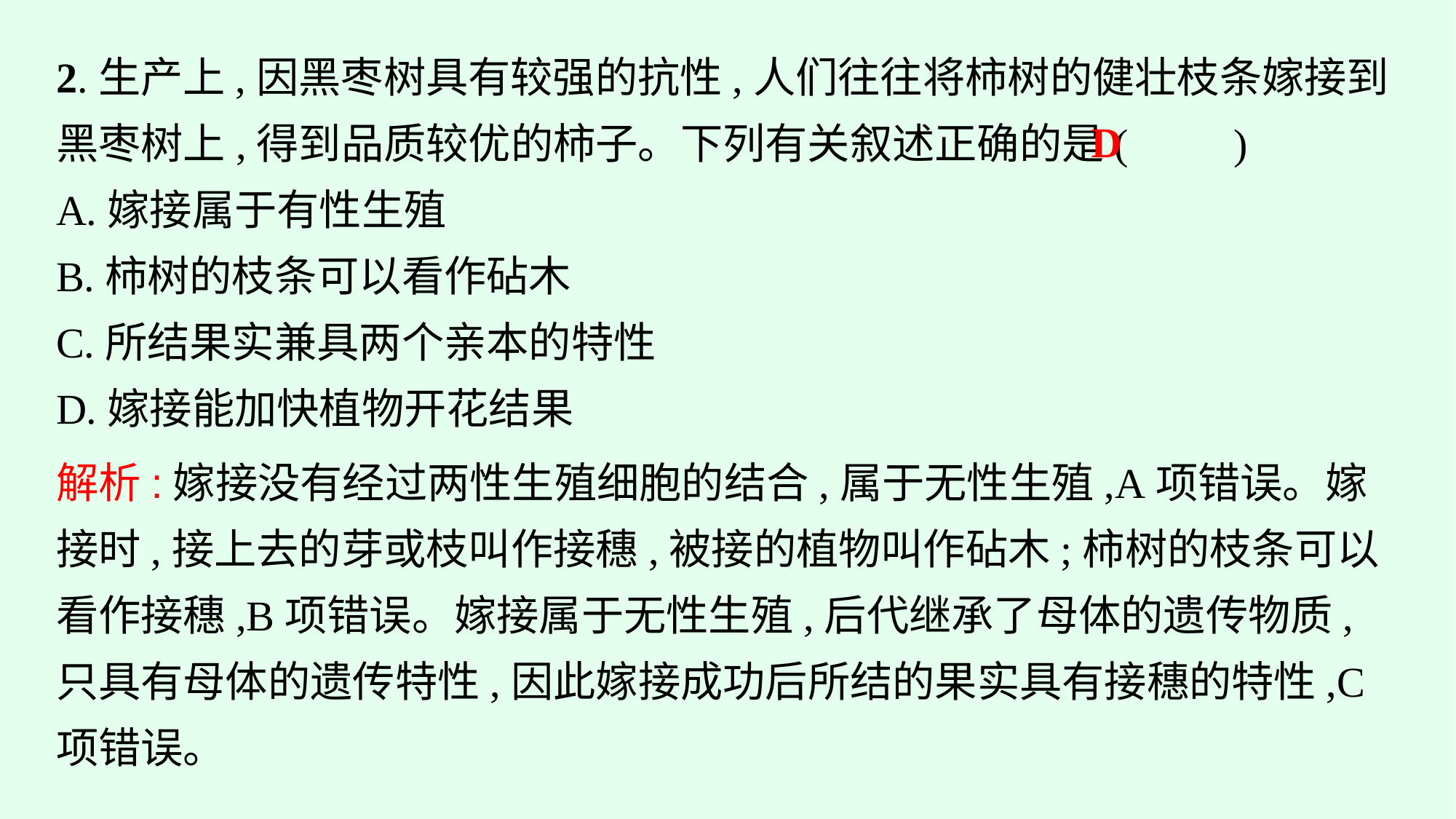

2.生产上,因黑枣树具有较强的抗性,人们往往将柿树的健壮枝条嫁接到黑枣树上,得到品质较优的柿子。下列有关叙述正确的是(　　)
A.嫁接属于有性生殖
B.柿树的枝条可以看作砧木
C.所结果实兼具两个亲本的特性
D.嫁接能加快植物开花结果
D
解析:嫁接没有经过两性生殖细胞的结合,属于无性生殖,A项错误。嫁接时,接上去的芽或枝叫作接穗,被接的植物叫作砧木;柿树的枝条可以看作接穗,B项错误。嫁接属于无性生殖,后代继承了母体的遗传物质,只具有母体的遗传特性,因此嫁接成功后所结的果实具有接穗的特性,C项错误。